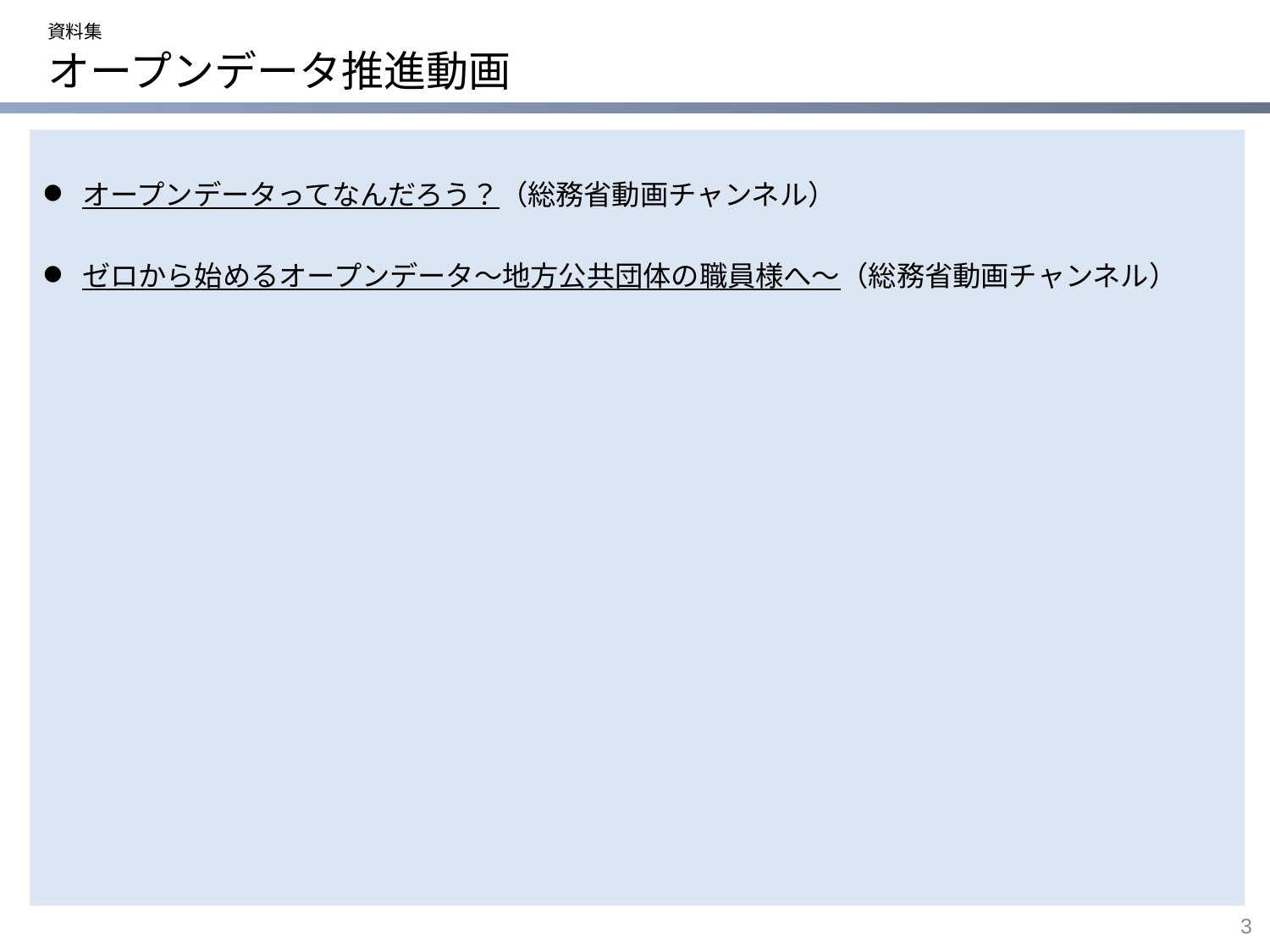

資料集
# オープンデータ推進動画
オープンデータってなんだろう？（総務省動画チャンネル）
ゼロから始めるオープンデータ～地方公共団体の職員様へ～（総務省動画チャンネル）
3